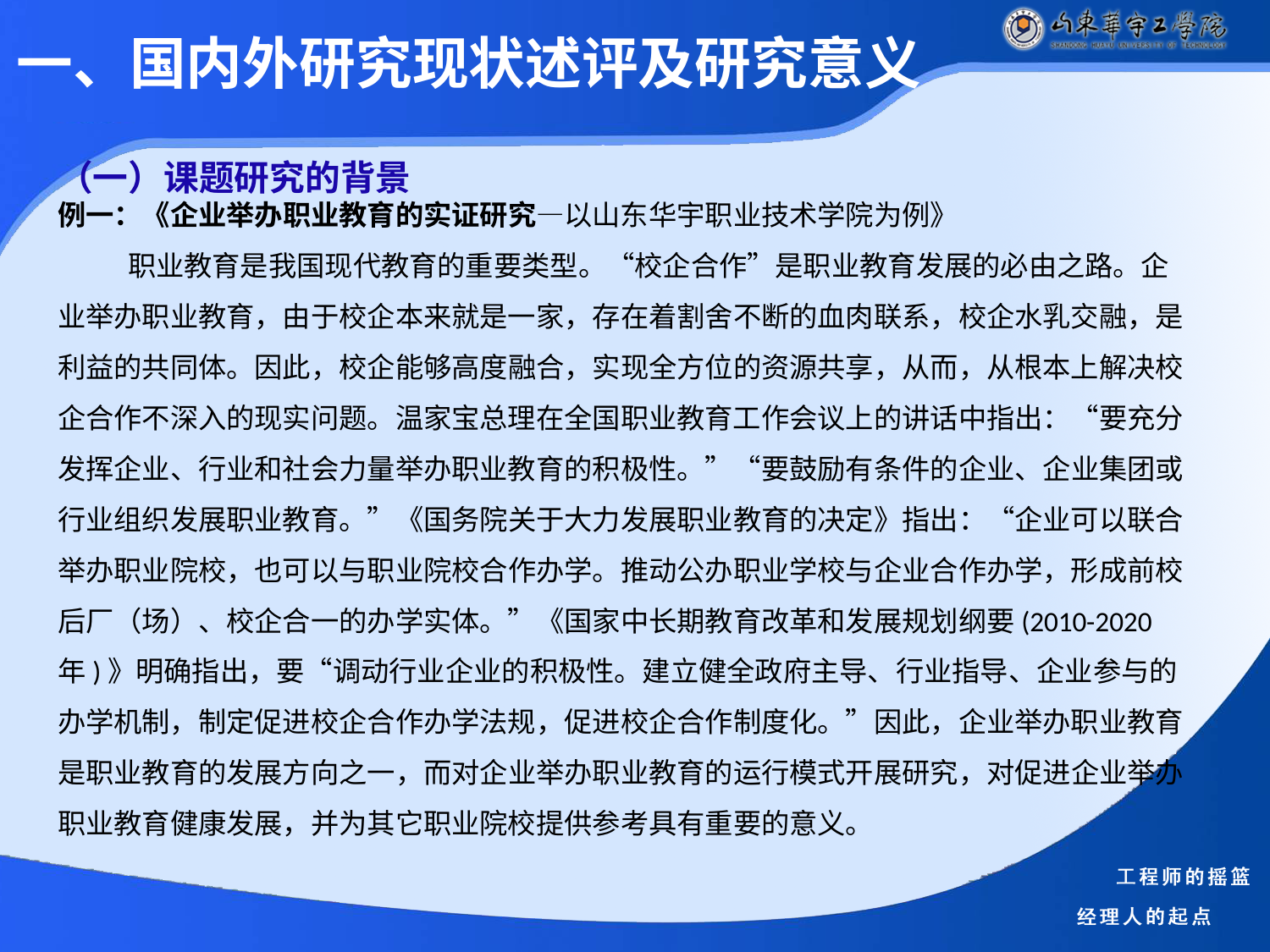

一、国内外研究现状述评及研究意义
（一）课题研究的背景
例一：《企业举办职业教育的实证研究—以山东华宇职业技术学院为例》
          职业教育是我国现代教育的重要类型。“校企合作”是职业教育发展的必由之路。企业举办职业教育，由于校企本来就是一家，存在着割舍不断的血肉联系，校企水乳交融，是利益的共同体。因此，校企能够高度融合，实现全方位的资源共享，从而，从根本上解决校企合作不深入的现实问题。温家宝总理在全国职业教育工作会议上的讲话中指出：“要充分发挥企业、行业和社会力量举办职业教育的积极性。”“要鼓励有条件的企业、企业集团或行业组织发展职业教育。”《国务院关于大力发展职业教育的决定》指出：“企业可以联合举办职业院校，也可以与职业院校合作办学。推动公办职业学校与企业合作办学，形成前校后厂（场）、校企合一的办学实体。”《国家中长期教育改革和发展规划纲要(2010-2020年)》明确指出，要“调动行业企业的积极性。建立健全政府主导、行业指导、企业参与的办学机制，制定促进校企合作办学法规，促进校企合作制度化。”因此，企业举办职业教育是职业教育的发展方向之一，而对企业举办职业教育的运行模式开展研究，对促进企业举办职业教育健康发展，并为其它职业院校提供参考具有重要的意义。